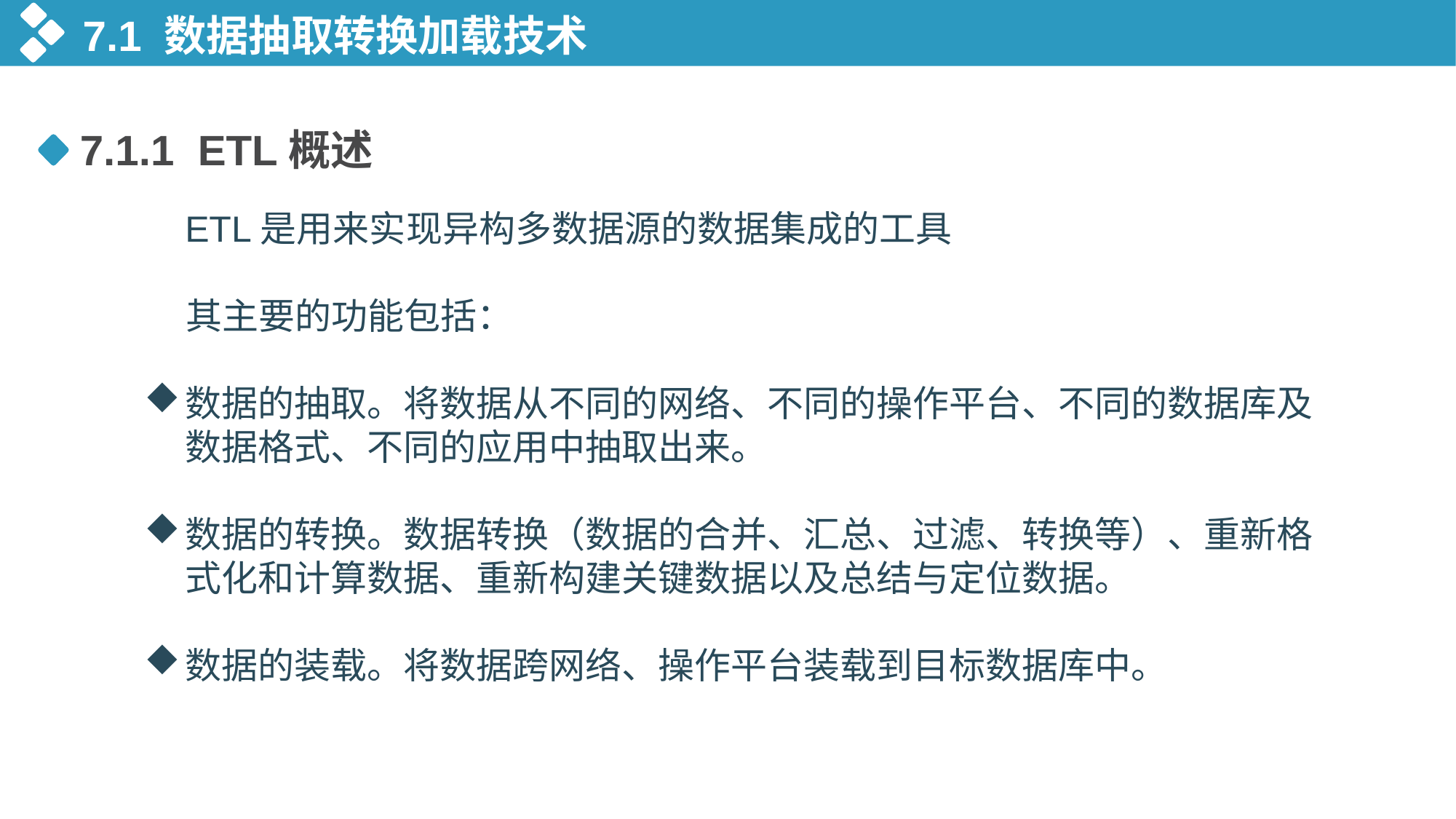

7.1 数据抽取转换加载技术

7.1.1  ETL概述

    ETL是用来实现异构多数据源的数据集成的工具

    其主要的功能包括：

数据的抽取。将数据从不同的网络、不同的操作平台、不同的数据库及数据格式、不同的应用中抽取出来。

数据的转换。数据转换（数据的合并、汇总、过滤、转换等）、重新格式化和计算数据、重新构建关键数据以及总结与定位数据。

数据的装载。将数据跨网络、操作平台装载到目标数据库中。